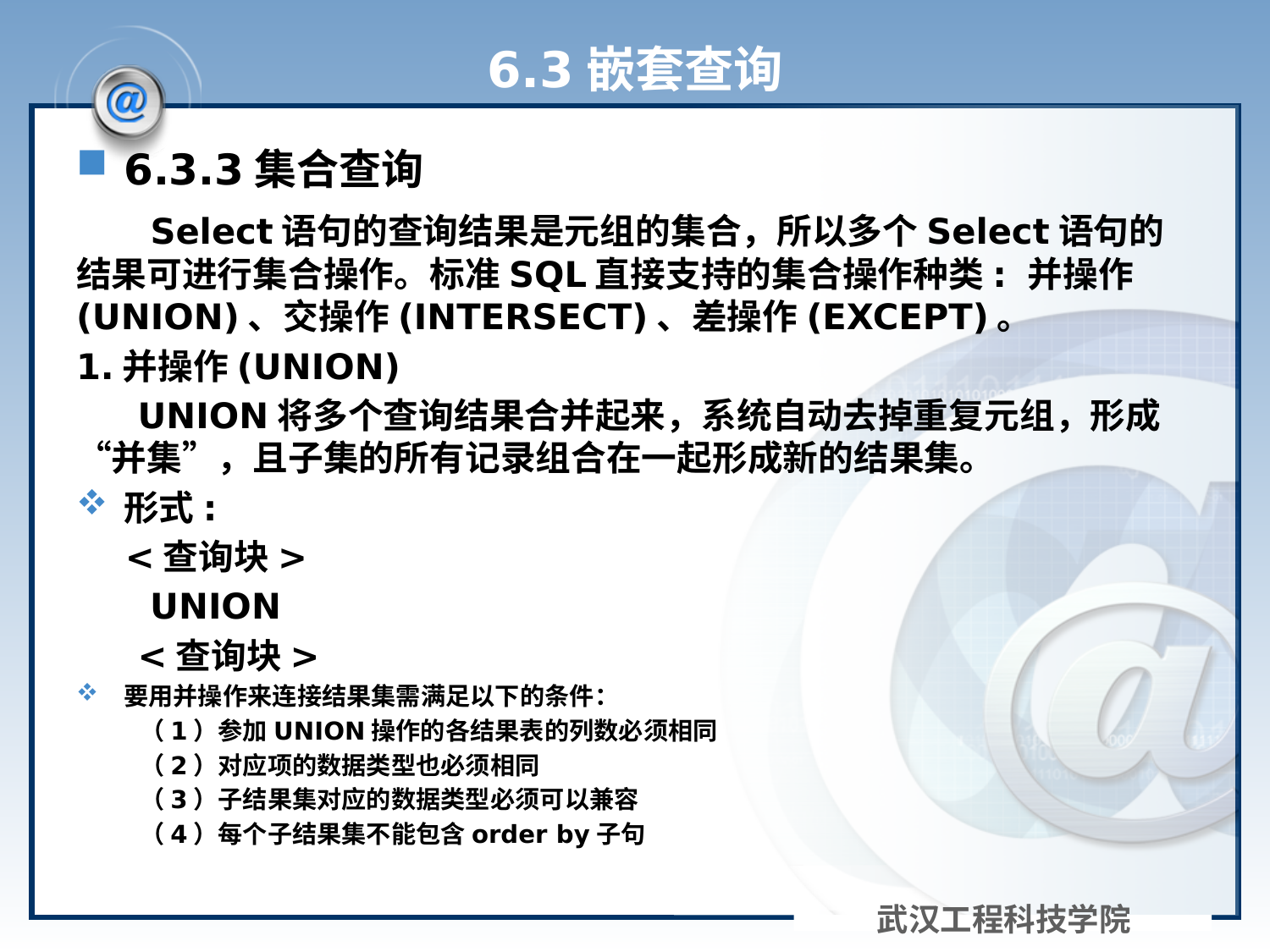

# 6.3嵌套查询
6.3.3集合查询
     Select语句的查询结果是元组的集合，所以多个Select语句的结果可进行集合操作。标准SQL直接支持的集合操作种类: 并操作(UNION)、交操作(INTERSECT)、差操作(EXCEPT)。
1.并操作(UNION)
     UNION将多个查询结果合并起来，系统自动去掉重复元组，形成“并集”，且子集的所有记录组合在一起形成新的结果集。
形式:
    <查询块>
      UNION
     <查询块>
要用并操作来连接结果集需满足以下的条件：
（1）参加UNION操作的各结果表的列数必须相同
（2）对应项的数据类型也必须相同
（3）子结果集对应的数据类型必须可以兼容
（4）每个子结果集不能包含order by子句

武汉工程科技学院